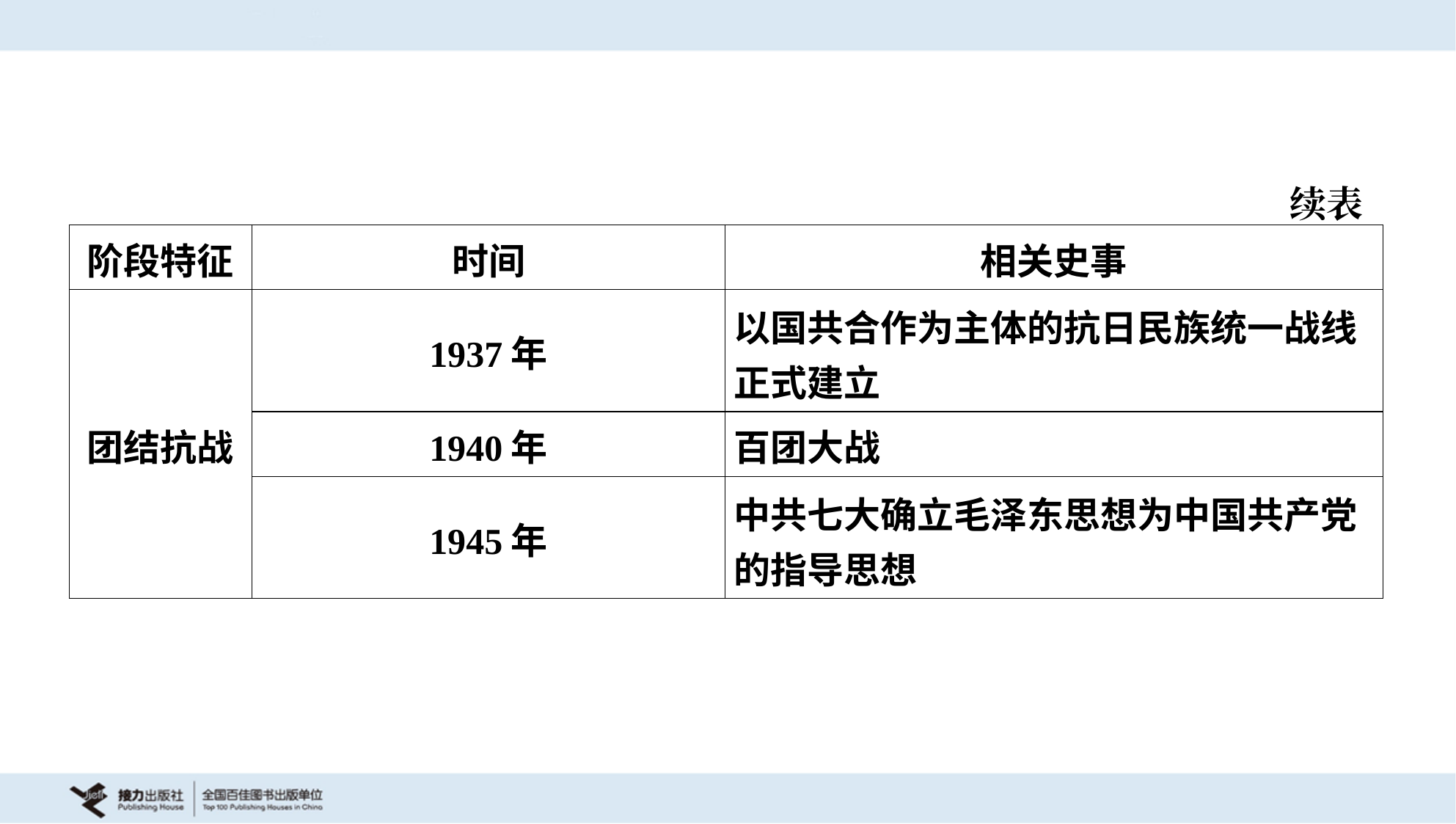

续表
| 阶段特征 | 时间 | 相关史事 |
| --- | --- | --- |
| 团结抗战 | 1937年 | 以国共合作为主体的抗日民族统一战线 正式建立 |
|  | 1940年 | 百团大战 |
|  | 1945年 | 中共七大确立毛泽东思想为中国共产党 的指导思想 |